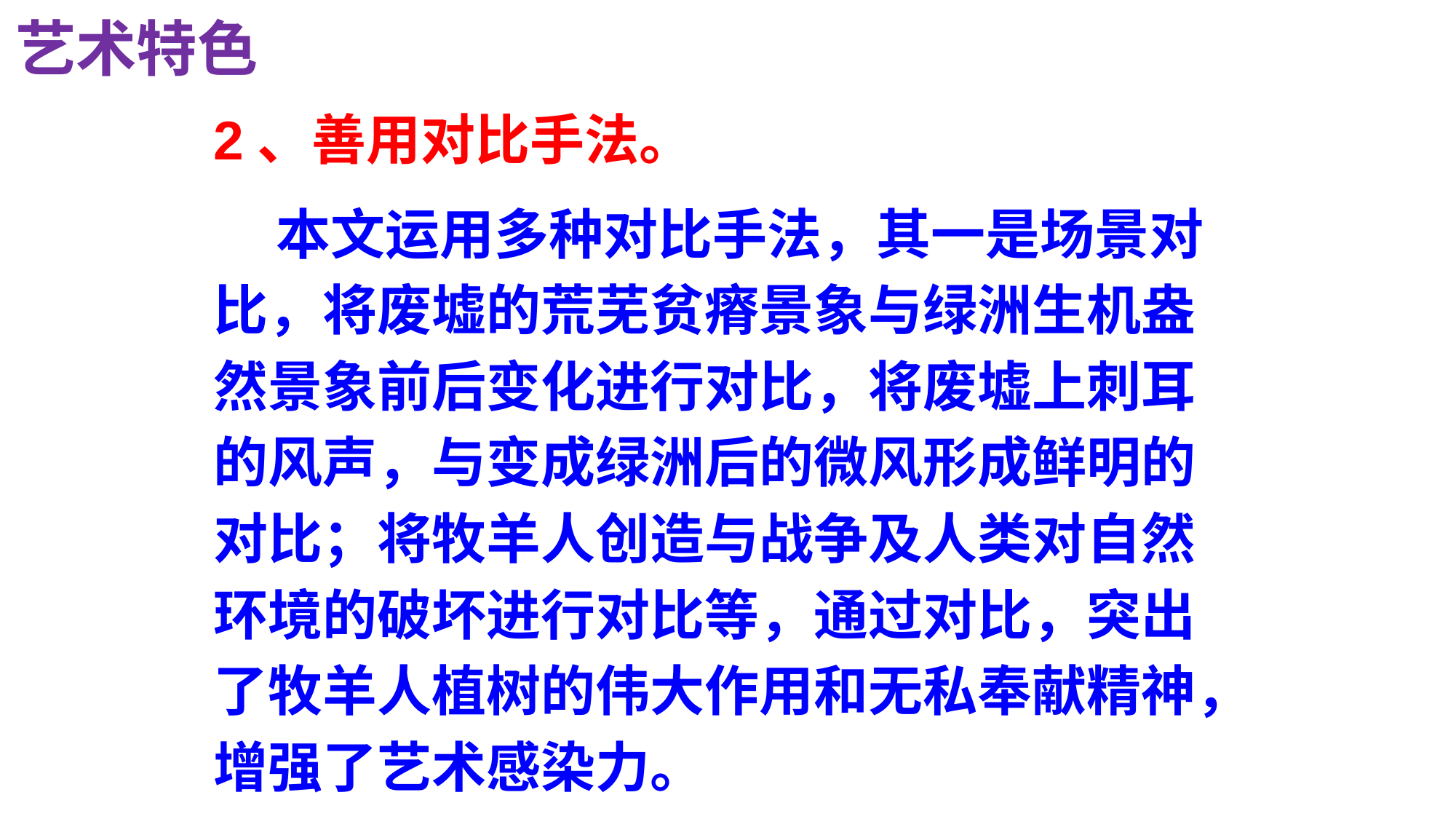

艺术特色
2、善用对比手法。
    本文运用多种对比手法，其一是场景对比，将废墟的荒芜贫瘠景象与绿洲生机盎然景象前后变化进行对比，将废墟上刺耳的风声，与变成绿洲后的微风形成鲜明的对比；将牧羊人创造与战争及人类对自然环境的破坏进行对比等，通过对比，突出了牧羊人植树的伟大作用和无私奉献精神，增强了艺术感染力。